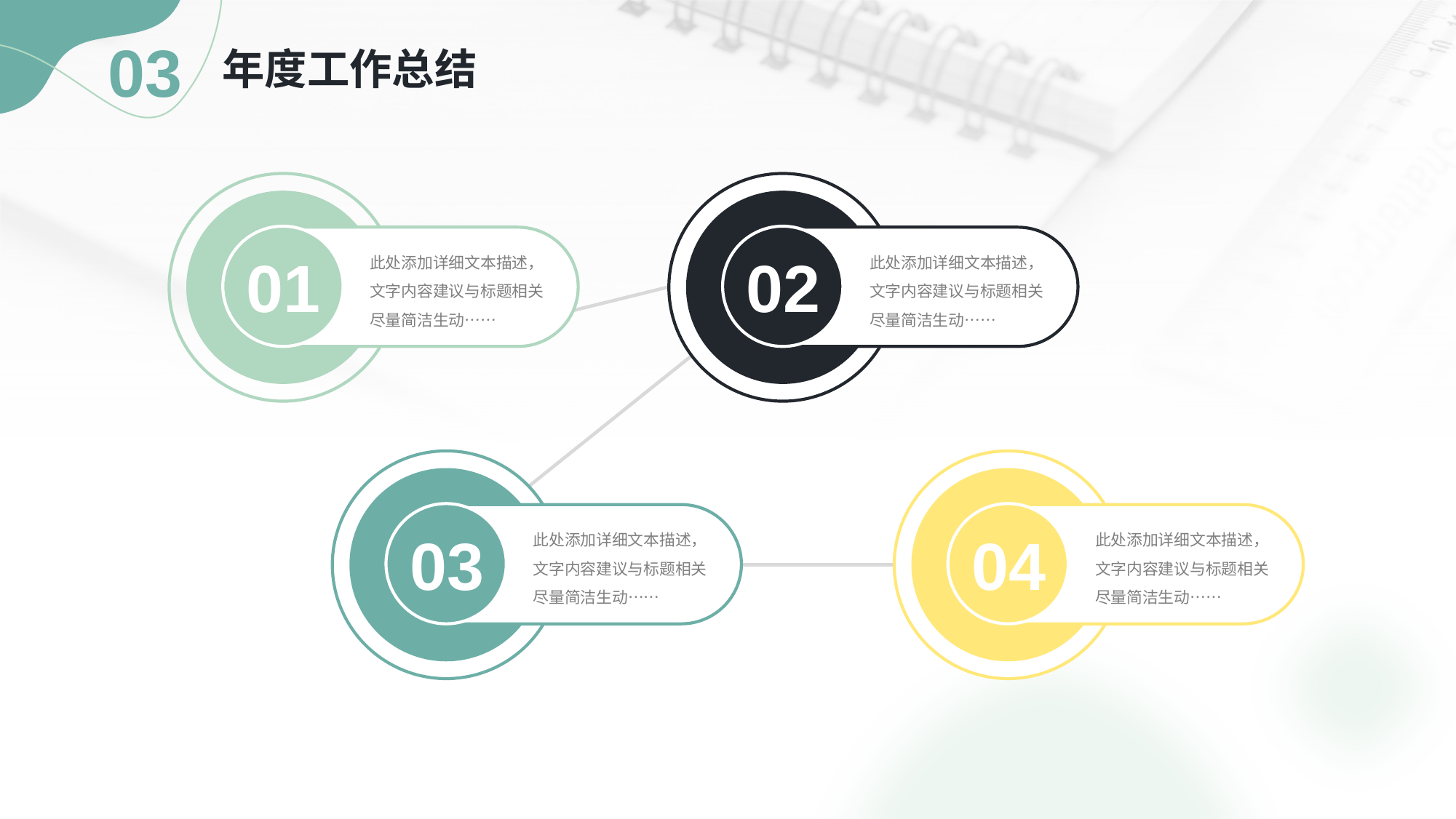

03
年度工作总结

此处添加详细文本描述，文字内容建议与标题相关尽量简洁生动……
01

此处添加详细文本描述，文字内容建议与标题相关尽量简洁生动……
02

此处添加详细文本描述，文字内容建议与标题相关尽量简洁生动……
03

此处添加详细文本描述，文字内容建议与标题相关尽量简洁生动……
04